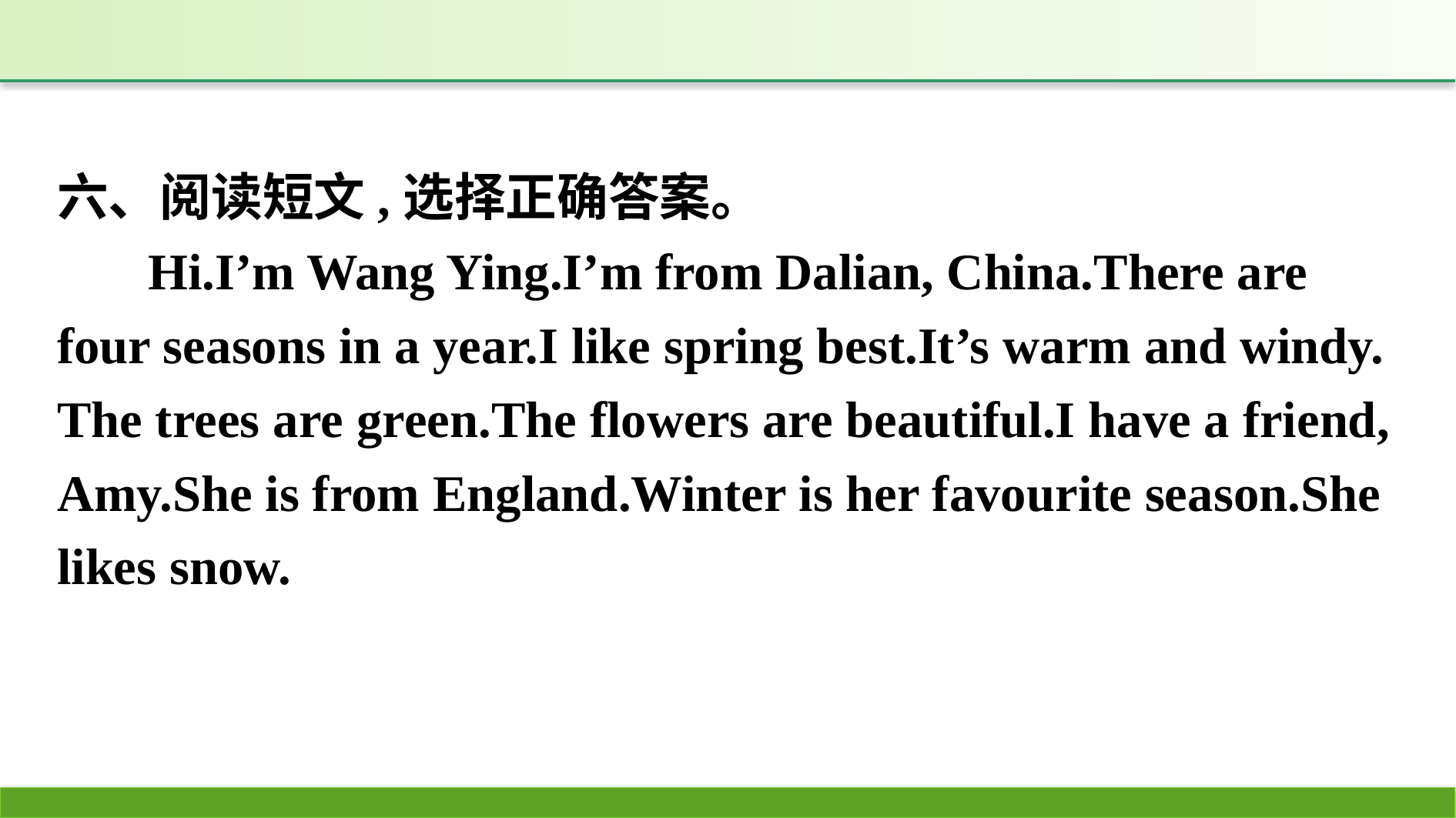

六、阅读短文,选择正确答案。
Hi.I’m Wang Ying.I’m from Dalian, China.There are four seasons in a year.I like spring best.It’s warm and windy. The trees are green.The flowers are beautiful.I have a friend, Amy.She is from England.Winter is her favourite season.She likes snow.